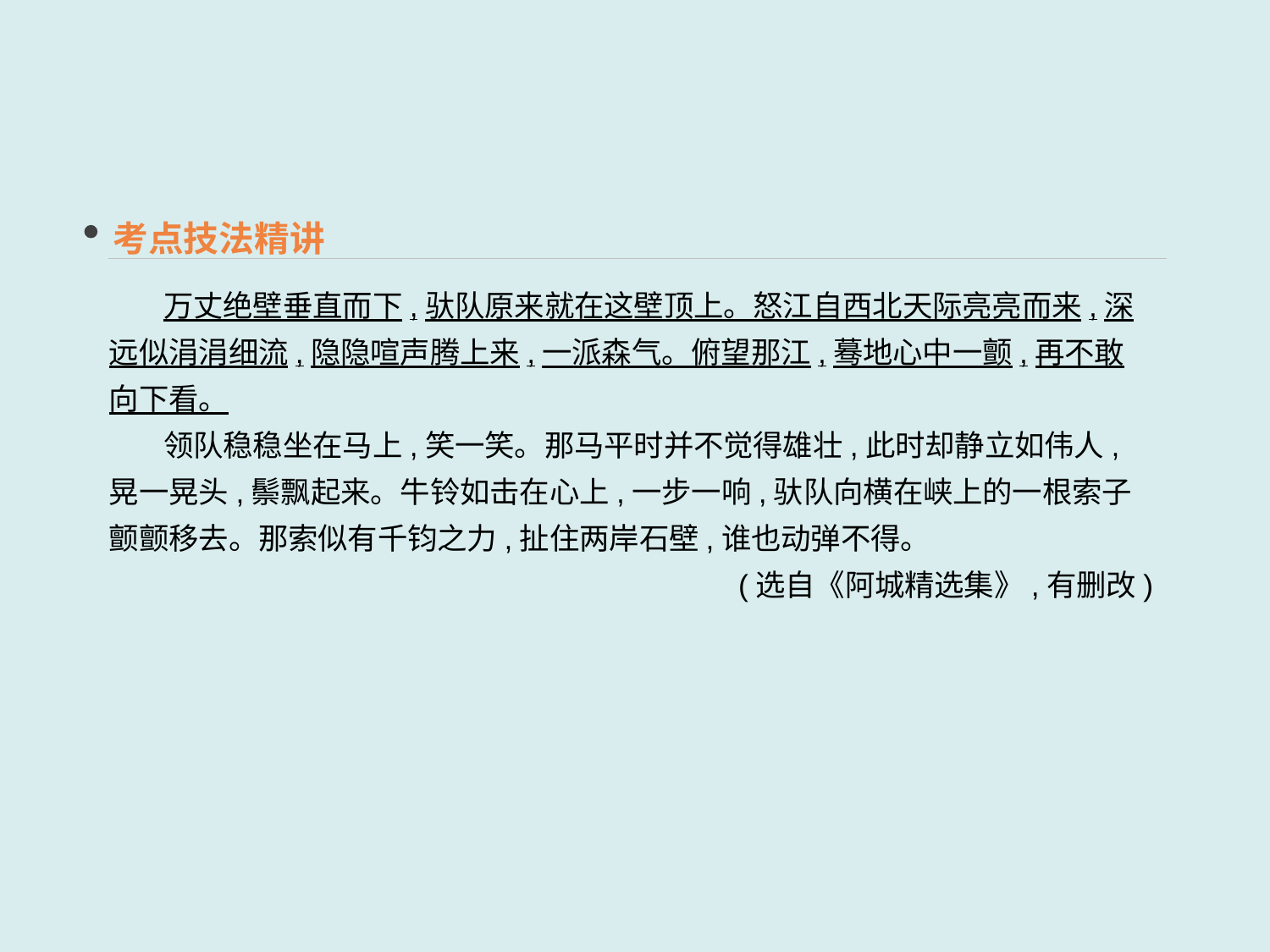

考点技法精讲

       万丈绝壁垂直而下,驮队原来就在这壁顶上。怒江自西北天际亮亮而来,深远似涓涓细流,隐隐喧声腾上来,一派森气。俯望那江,蓦地心中一颤,再不敢向下看。
       领队稳稳坐在马上,笑一笑。那马平时并不觉得雄壮,此时却静立如伟人,晃一晃头,鬃飘起来。牛铃如击在心上,一步一响,驮队向横在峡上的一根索子颤颤移去。那索似有千钧之力,扯住两岸石壁,谁也动弹不得。
 (选自《阿城精选集》,有删改)